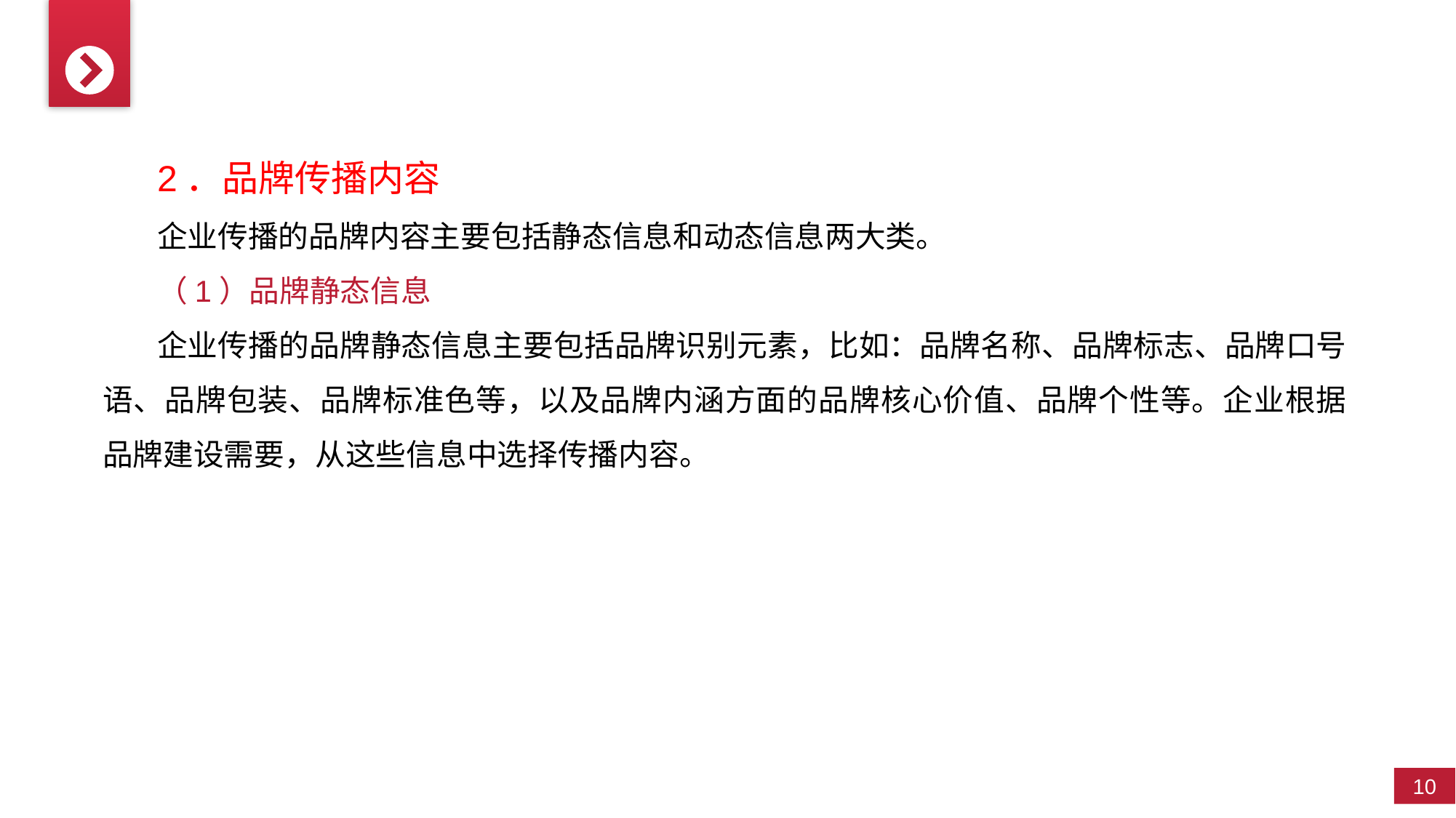

2．品牌传播内容
企业传播的品牌内容主要包括静态信息和动态信息两大类。
（1）品牌静态信息
企业传播的品牌静态信息主要包括品牌识别元素，比如：品牌名称、品牌标志、品牌口号语、品牌包装、品牌标准色等，以及品牌内涵方面的品牌核心价值、品牌个性等。企业根据品牌建设需要，从这些信息中选择传播内容。